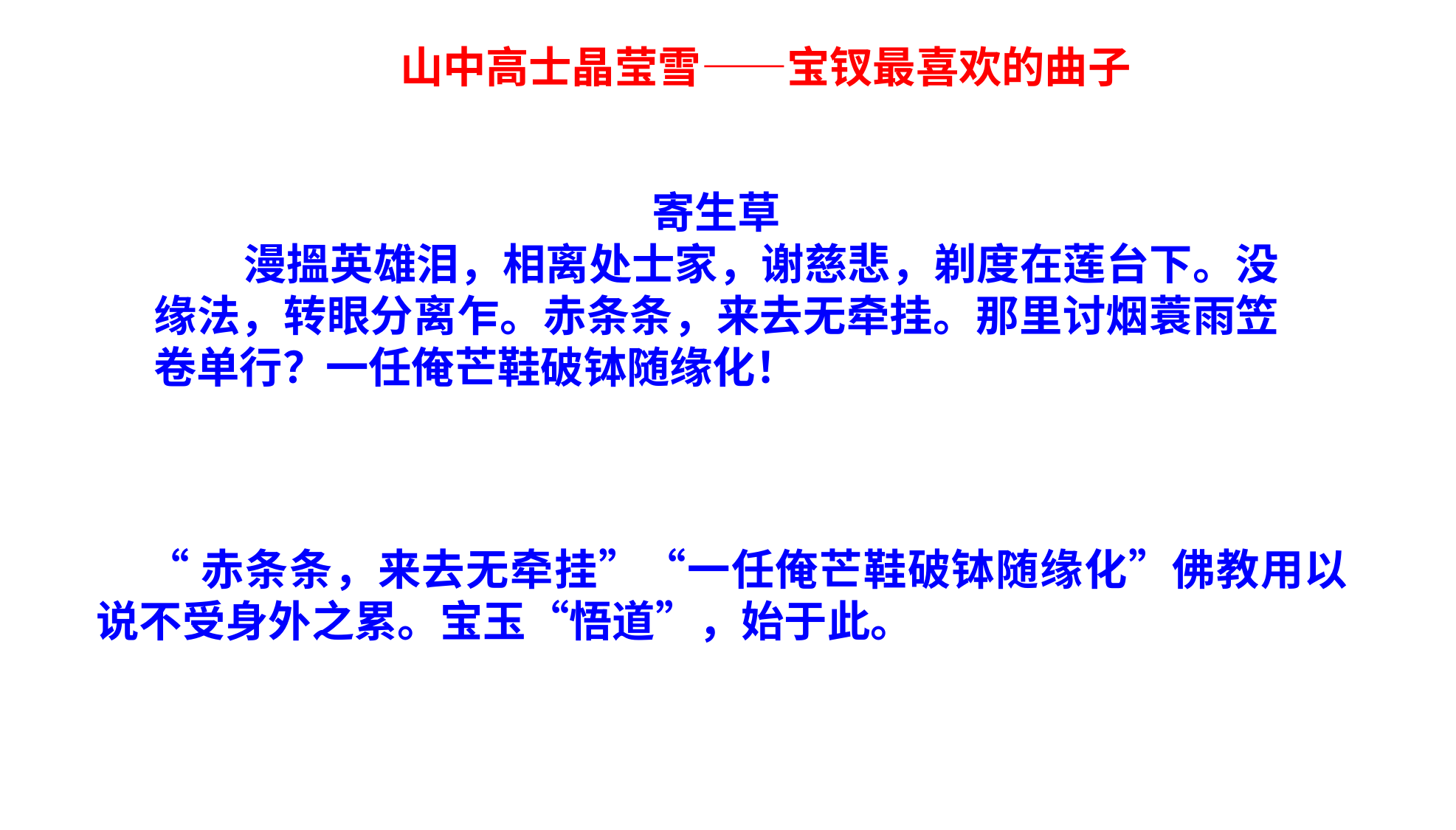

山中高士晶莹雪——宝钗最喜欢的曲子
寄生草
        漫搵英雄泪，相离处士家，谢慈悲，剃度在莲台下。没缘法，转眼分离乍。赤条条，来去无牵挂。那里讨烟蓑雨笠卷单行？一任俺芒鞋破钵随缘化！
      “赤条条，来去无牵挂”“一任俺芒鞋破钵随缘化”佛教用以说不受身外之累。宝玉“悟道”，始于此。